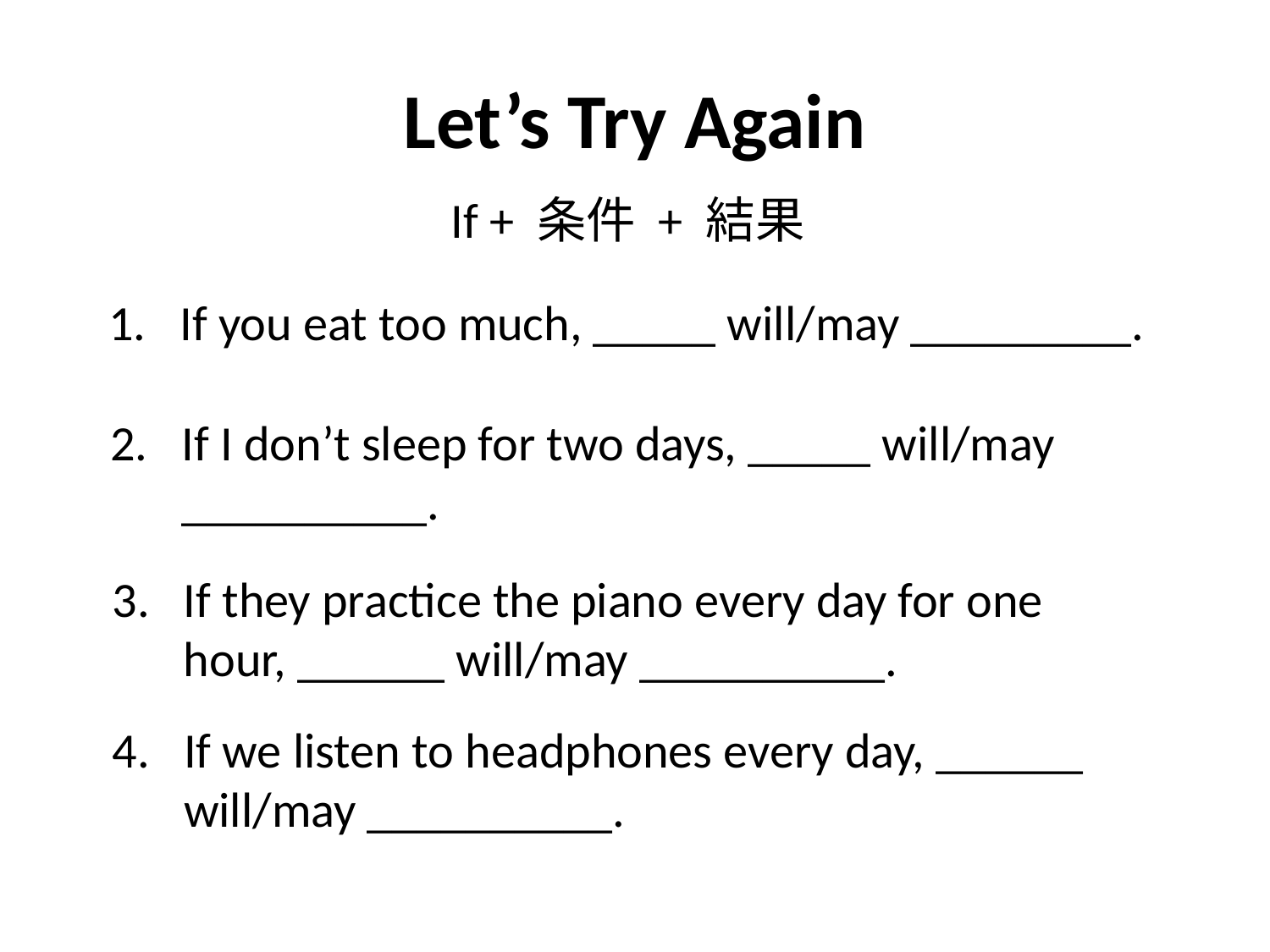

# Let’s Try Again
If + 条件 + 結果
If you eat too much, _____ will/may _________.
If I don’t sleep for two days, _____ will/may __________.

If they practice the piano every day for one hour, ______ will/may __________.
If we listen to headphones every day, ______ will/may __________.